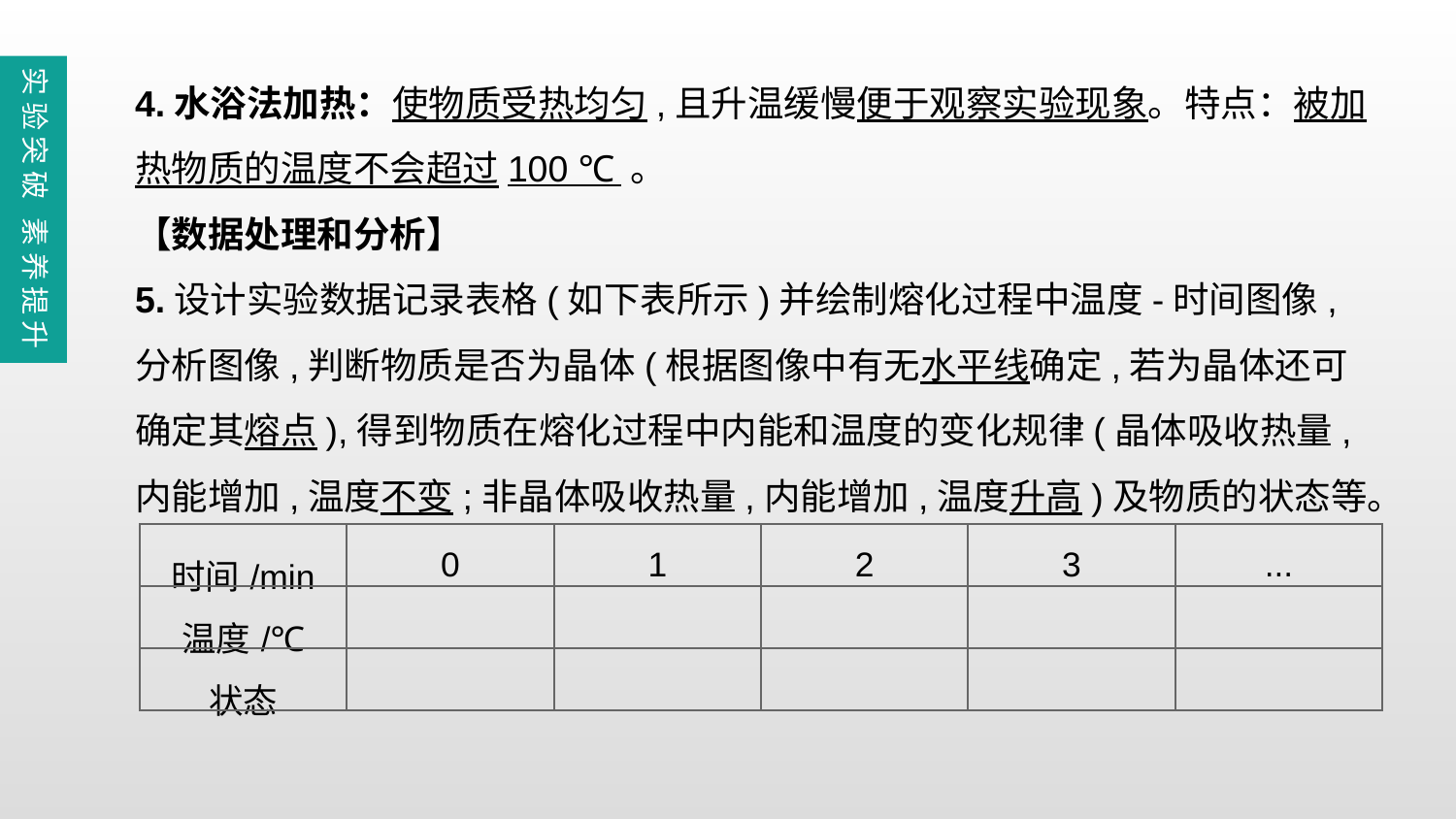

4.水浴法加热：使物质受热均匀,且升温缓慢便于观察实验现象。特点：被加热物质的温度不会超过100 ℃。
【数据处理和分析】
5.设计实验数据记录表格(如下表所示)并绘制熔化过程中温度-时间图像,分析图像,判断物质是否为晶体(根据图像中有无水平线确定,若为晶体还可确定其熔点),得到物质在熔化过程中内能和温度的变化规律(晶体吸收热量,内能增加,温度不变;非晶体吸收热量,内能增加,温度升高)及物质的状态等。

实验突破 素养提升
| 时间/min | 0 | 1 | 2 | 3 | ... |
| --- | --- | --- | --- | --- | --- |
| 温度/℃ |  |  |  |  |  |
| 状态 |  |  |  |  |  |